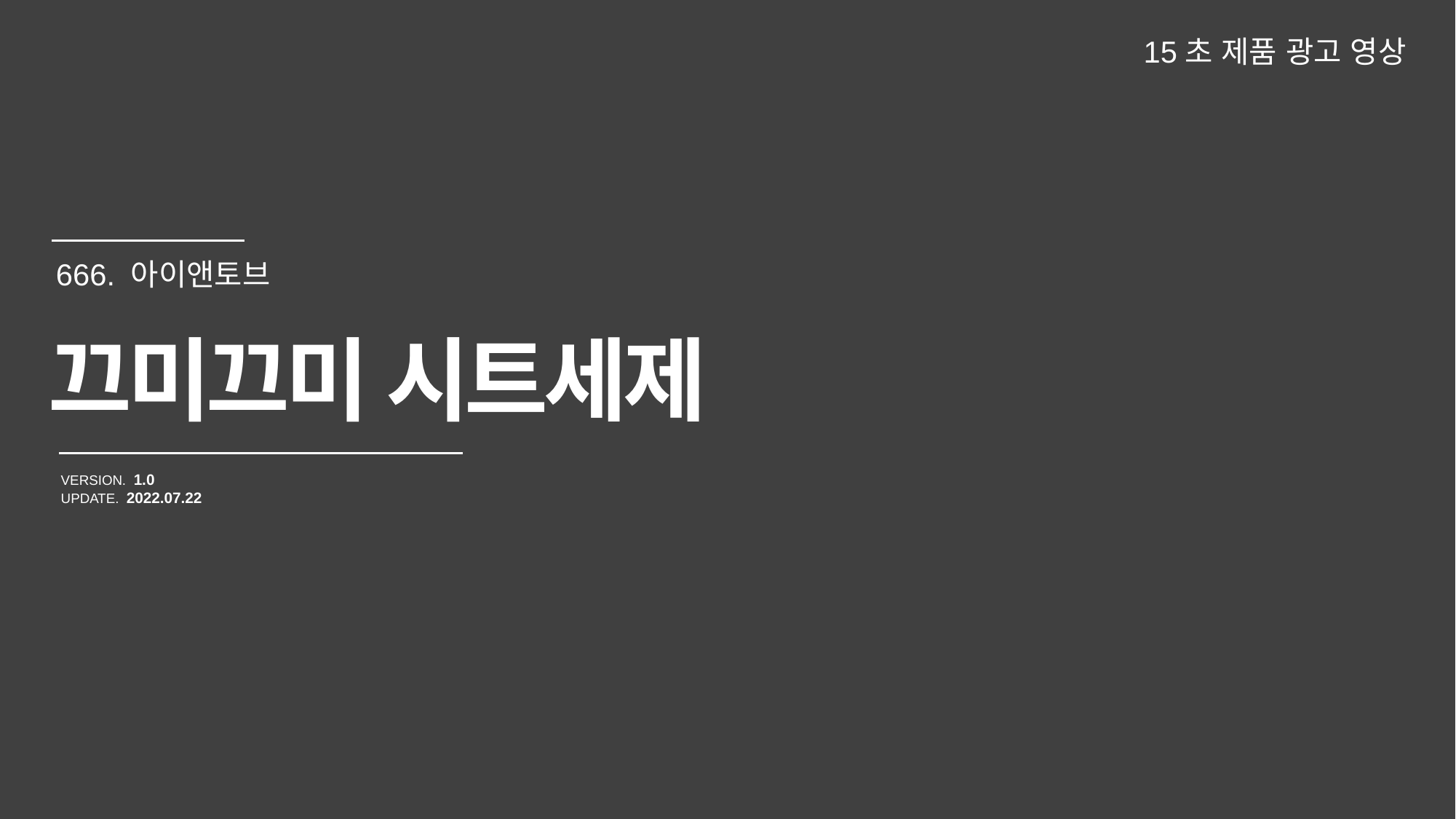

15초 제품 광고 영상
끄미끄미 시트세제
VERSION.  1.0
UPDATE.  2022.07.22

666. 아이앤토브